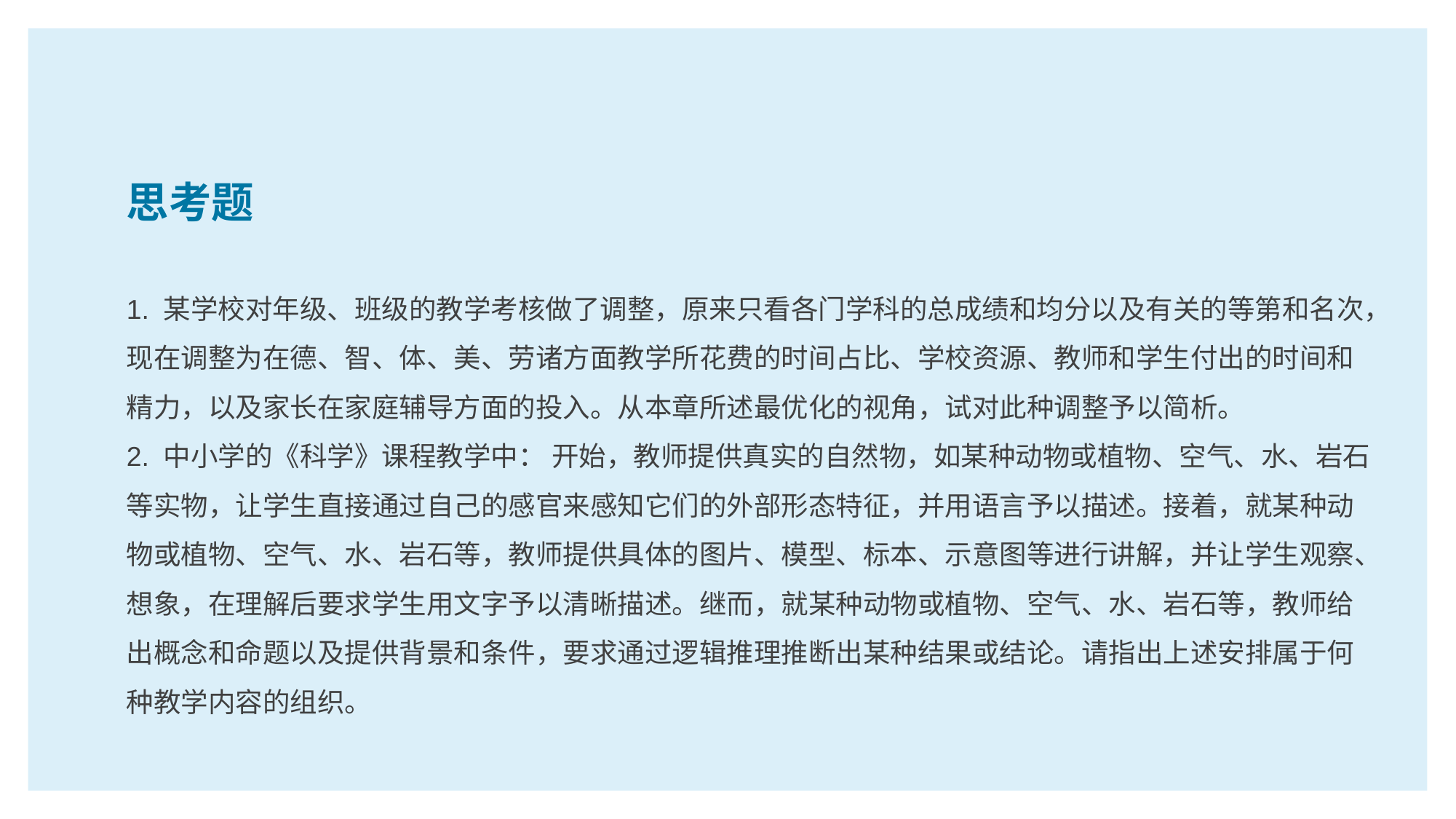

思考题

1. 某学校对年级、班级的教学考核做了调整，原来只看各门学科的总成绩和均分以及有关的等第和名次，现在调整为在德、智、体、美、劳诸方面教学所花费的时间占比、学校资源、教师和学生付出的时间和精力，以及家长在家庭辅导方面的投入。从本章所述最优化的视角，试对此种调整予以简析。
2. 中小学的《科学》课程教学中： 开始，教师提供真实的自然物，如某种动物或植物、空气、水、岩石等实物，让学生直接通过自己的感官来感知它们的外部形态特征，并用语言予以描述。接着，就某种动物或植物、空气、水、岩石等，教师提供具体的图片、模型、标本、示意图等进行讲解，并让学生观察、想象，在理解后要求学生用文字予以清晰描述。继而，就某种动物或植物、空气、水、岩石等，教师给出概念和命题以及提供背景和条件，要求通过逻辑推理推断出某种结果或结论。请指出上述安排属于何种教学内容的组织。